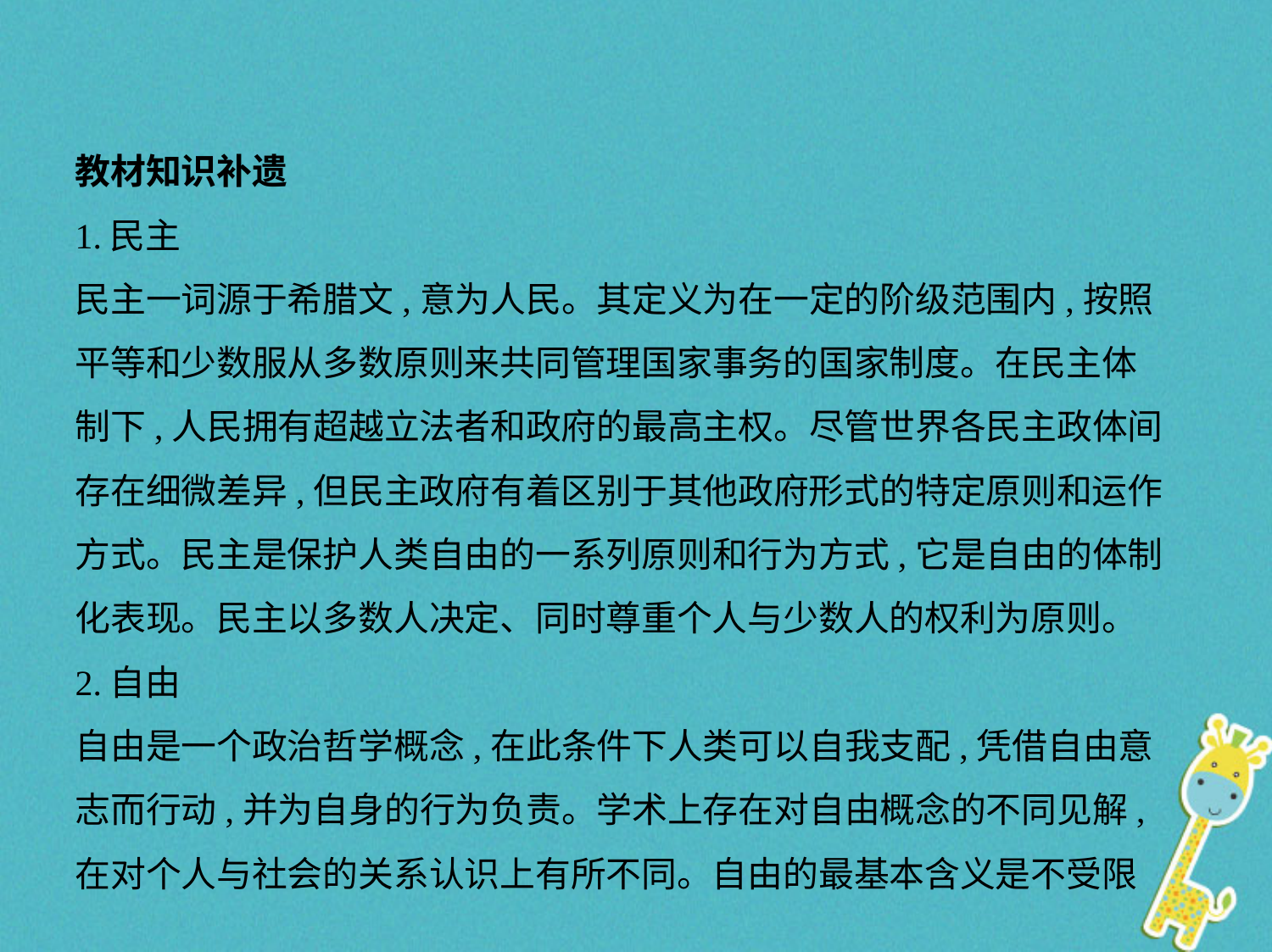

教材知识补遗
1.民主
民主一词源于希腊文,意为人民。其定义为在一定的阶级范围内,按照
平等和少数服从多数原则来共同管理国家事务的国家制度。在民主体
制下,人民拥有超越立法者和政府的最高主权。尽管世界各民主政体间
存在细微差异,但民主政府有着区别于其他政府形式的特定原则和运作
方式。民主是保护人类自由的一系列原则和行为方式,它是自由的体制
化表现。民主以多数人决定、同时尊重个人与少数人的权利为原则。
2.自由
自由是一个政治哲学概念,在此条件下人类可以自我支配,凭借自由意
志而行动,并为自身的行为负责。学术上存在对自由概念的不同见解,
在对个人与社会的关系认识上有所不同。自由的最基本含义是不受限